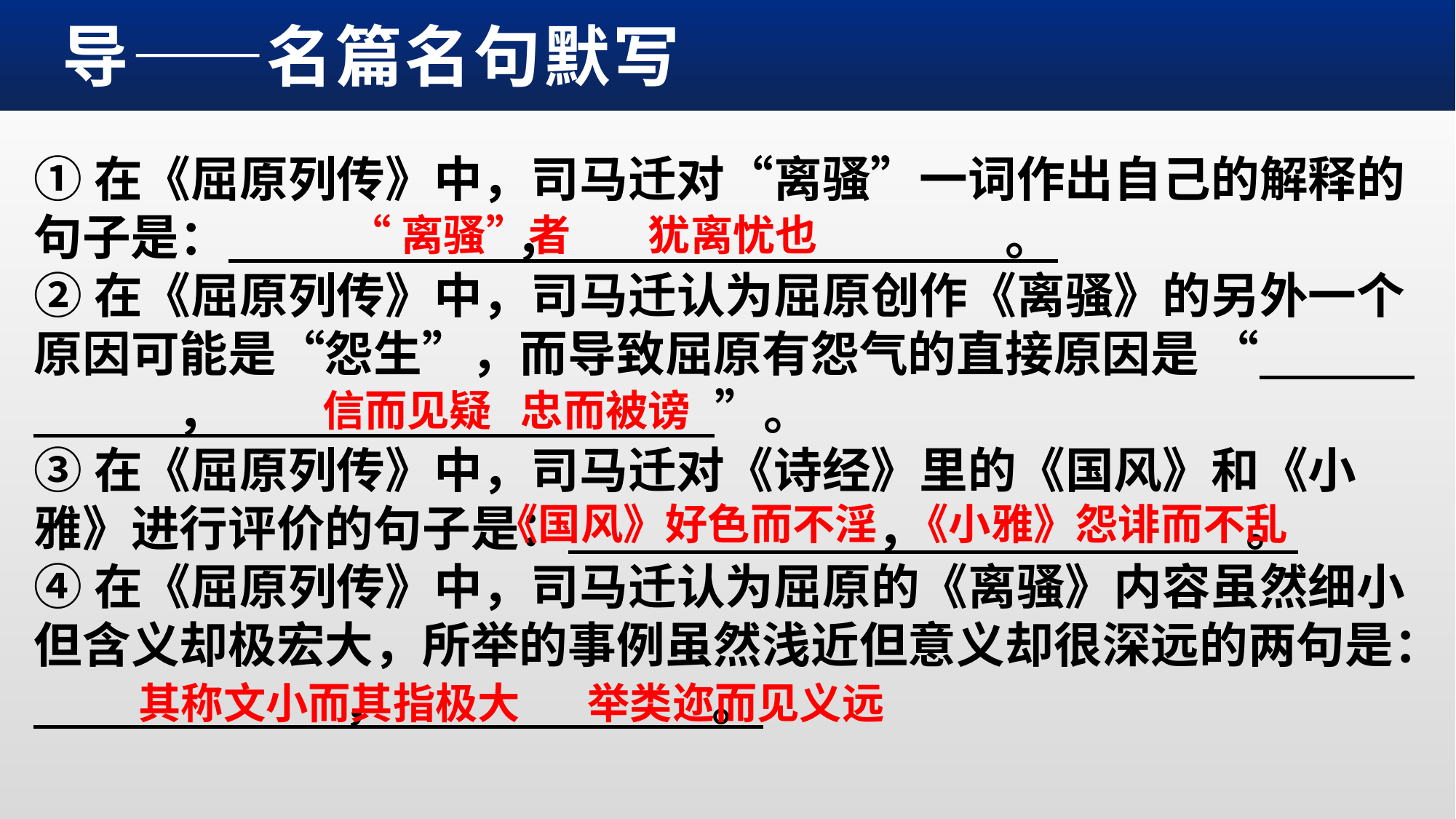

导——名篇名句默写
①在《屈原列传》中，司马迁对“离骚”一词作出自己的解释的句子是：                          ，                                        。
②在《屈原列传》中，司马迁认为屈原创作《离骚》的另外一个原因可能是“怨生”，而导致屈原有怨气的直接原因是 “                            ，                                            ”。
③在《屈原列传》中，司马迁对《诗经》里的《国风》和《小雅》进行评价的句子是：                            ，                             。
④在《屈原列传》中，司马迁认为屈原的《离骚》内容虽然细小但含义却极宏大，所举的事例虽然浅近但意义却很深远的两句是：                            ，                             。
“离骚”者        犹离忧也
信而见疑   忠而被谤
《国风》好色而不淫   《小雅》怨诽而不乱

其称文小而其指极大       举类迩而见义远